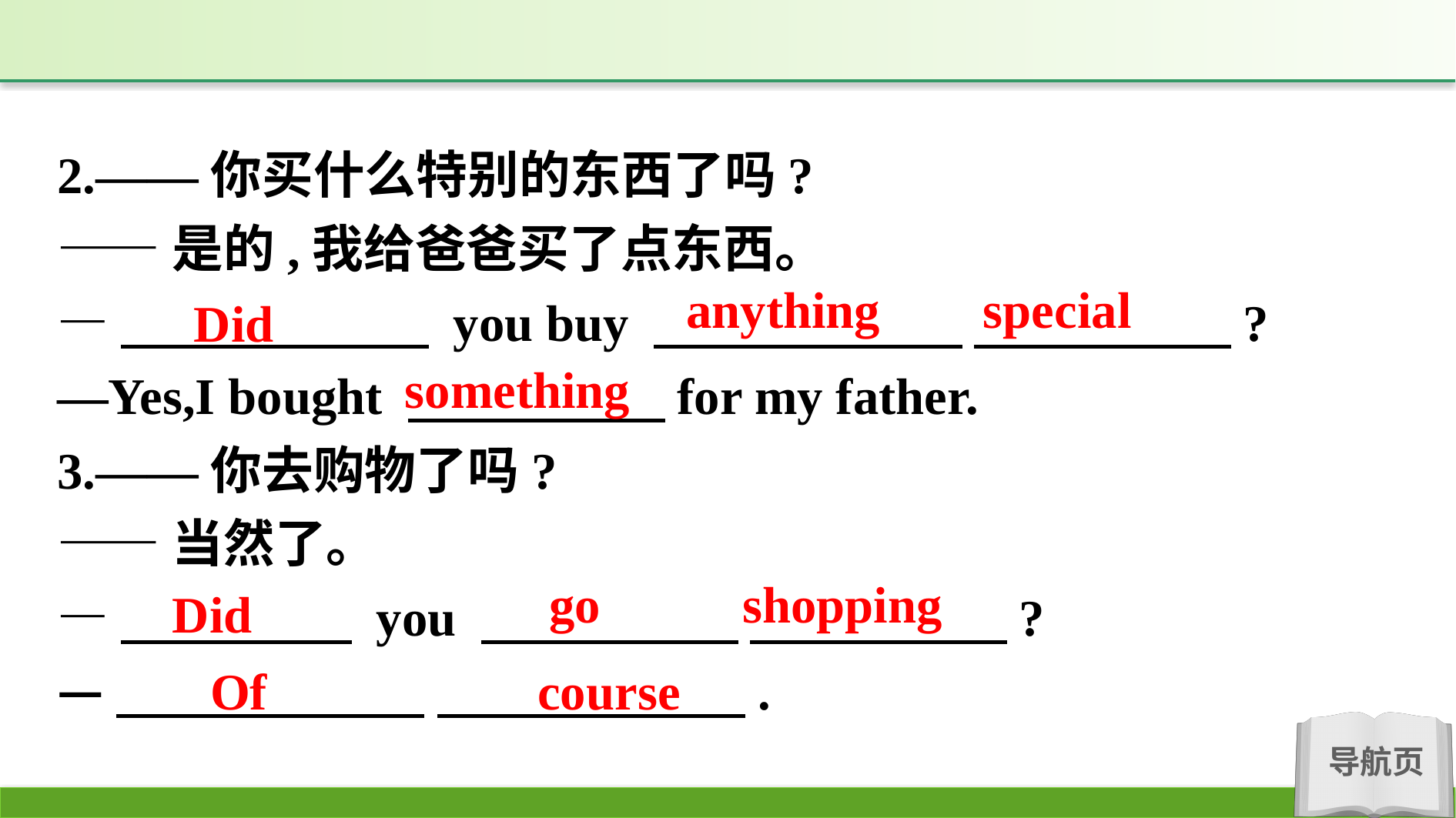

2.——你买什么特别的东西了吗?
——是的,我给爸爸买了点东西。
—　　　　　　 you buy 　　　　　　 　　　　　?
—Yes,I bought 　　　　　for my father.
3.——你去购物了吗?
——当然了。
—　　　　  you 　　　　　 　　　　　?
—　　　　　　 　　　　　　.
anything        special
Did
something
go           shopping
Did
Of                     course